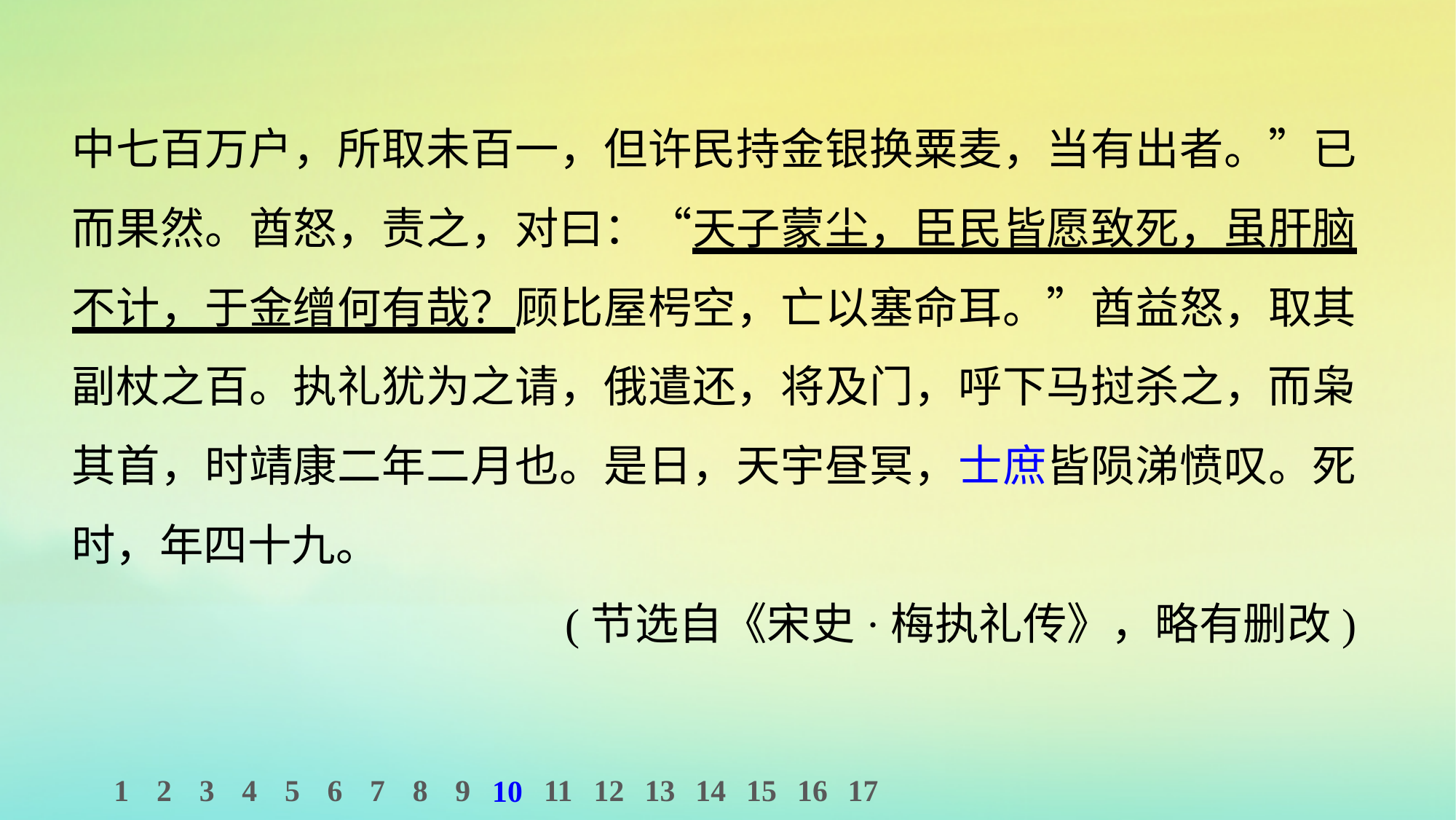

中七百万户，所取未百一，但许民持金银换粟麦，当有出者。”已而果然。酋怒，责之，对曰：“天子蒙尘，臣民皆愿致死，虽肝脑不计，于金缯何有哉？顾比屋枵空，亡以塞命耳。”酋益怒，取其副杖之百。执礼犹为之请，俄遣还，将及门，呼下马挝杀之，而枭其首，时靖康二年二月也。是日，天宇昼冥，士庶皆陨涕愤叹。死时，年四十九。
(节选自《宋史·梅执礼传》，略有删改)
1
2
3
4
5
6
7
8
9
11
12
13
14
15
16
17
10